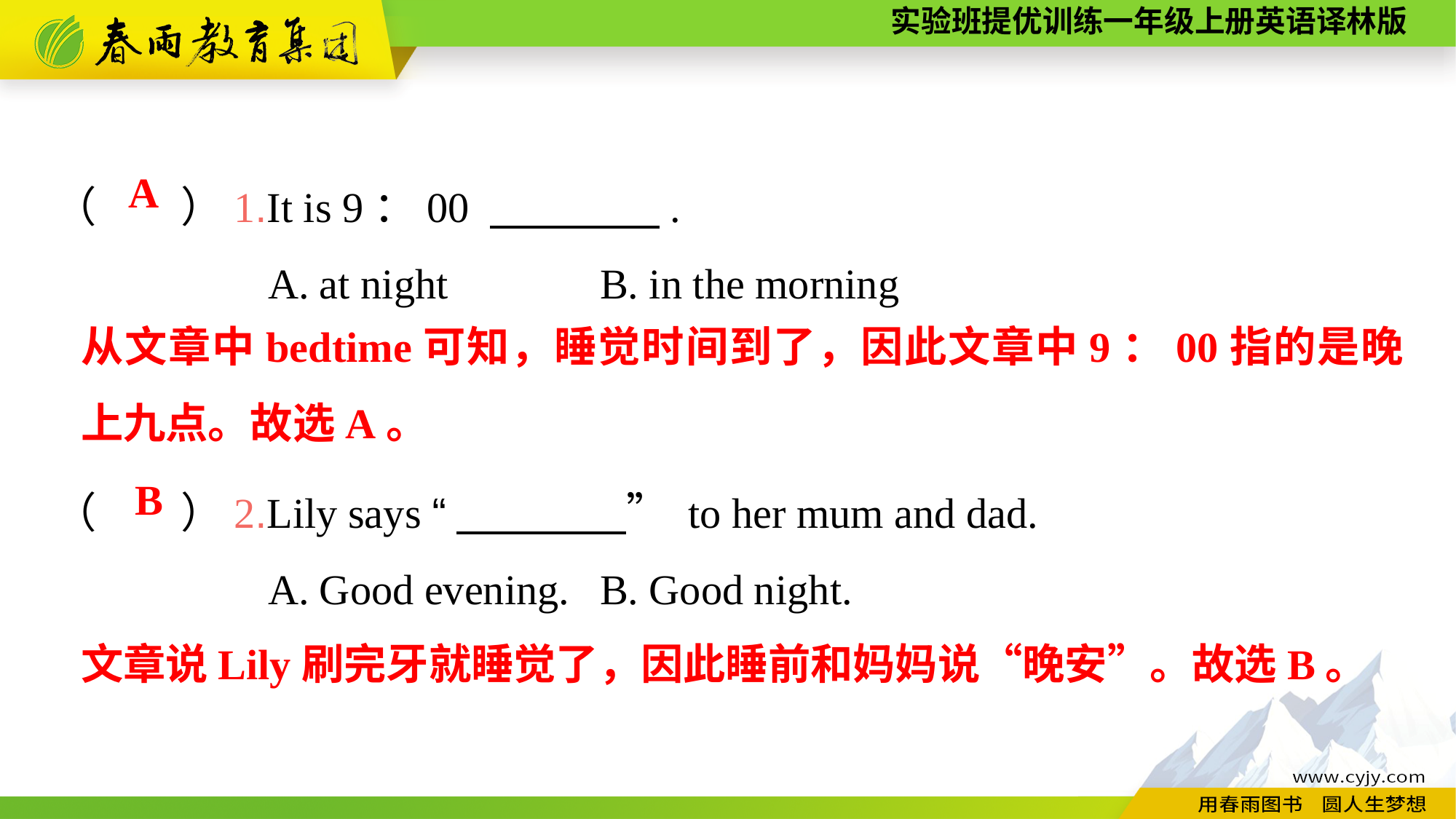

（　　）1.It is 9：00 　　　　.
A. at night		B. in the morning

（　　）2.Lily says “　　　　” to her mum and dad.
A. Good evening.	B. Good night.
A
从文章中bedtime可知，睡觉时间到了，因此文章中9：00指的是晚上九点。故选A。
B
文章说Lily刷完牙就睡觉了，因此睡前和妈妈说“晚安”。故选B。